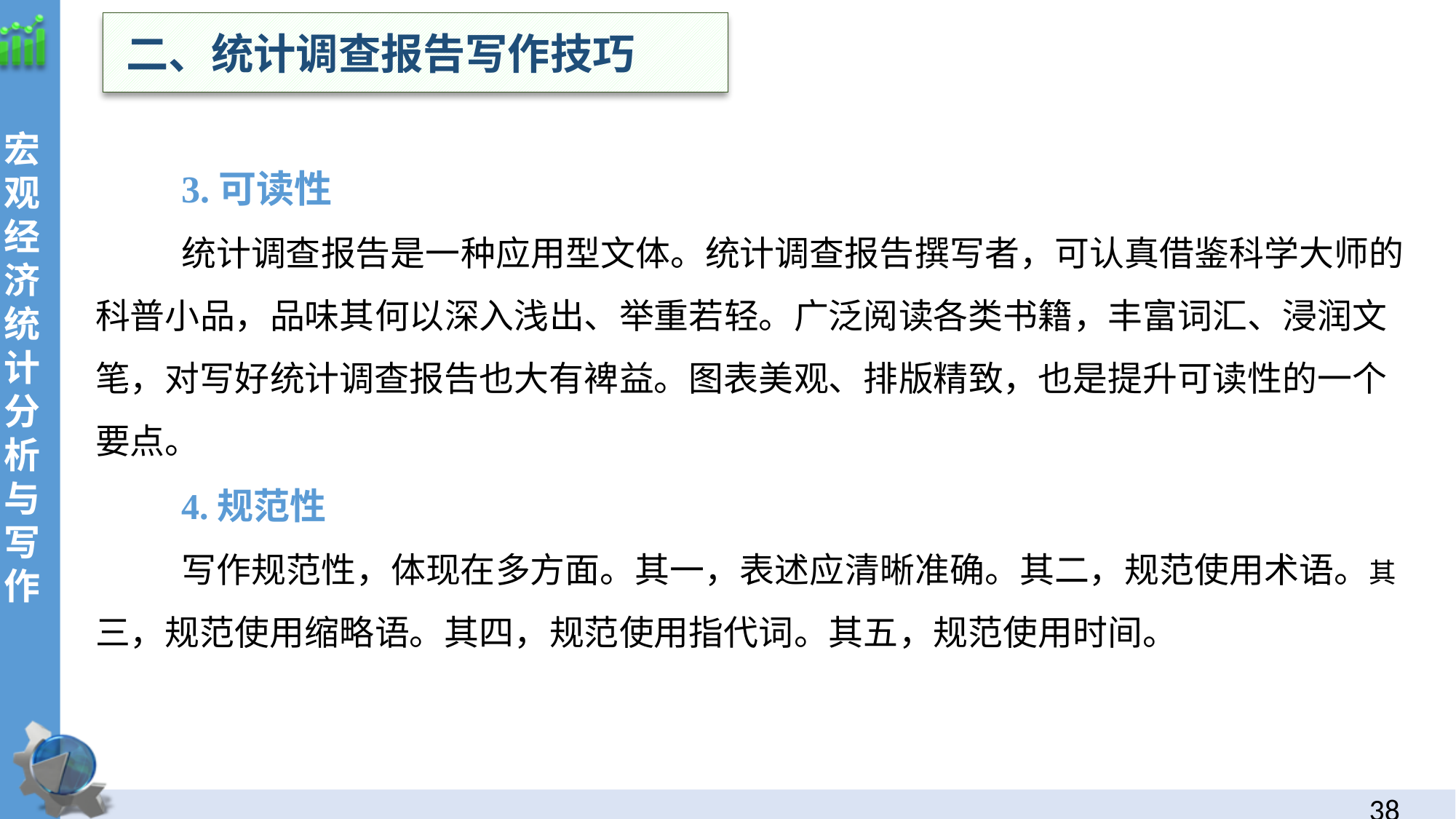

二、统计调查报告写作技巧
3.可读性
统计调查报告是一种应用型文体。统计调查报告撰写者，可认真借鉴科学大师的科普小品，品味其何以深入浅出、举重若轻。广泛阅读各类书籍，丰富词汇、浸润文笔，对写好统计调查报告也大有裨益。图表美观、排版精致，也是提升可读性的一个要点。
4.规范性
写作规范性，体现在多方面。其一，表述应清晰准确。其二，规范使用术语。其三，规范使用缩略语。其四，规范使用指代词。其五，规范使用时间。

38